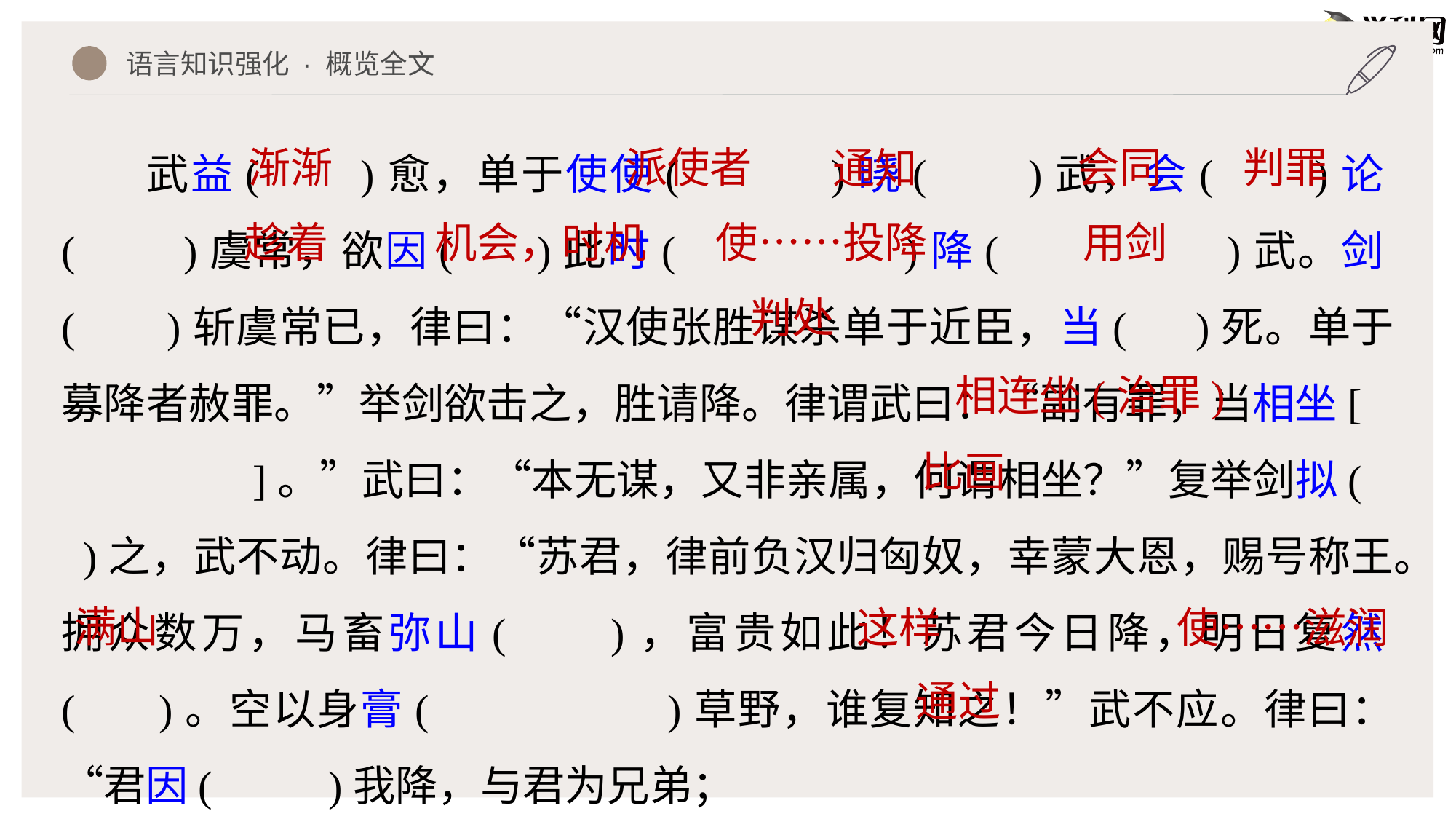

语言知识强化 · 概览全文

武益(        )愈，单于使使(            )晓(        )武，会(        )论(         )虞常，欲因(       )此时(                   )降(                   )武。剑(        )斩虞常已，律曰：“汉使张胜谋杀单于近臣，当(      )死。单于募降者赦罪。”举剑欲击之，胜请降。律谓武曰：“副有罪，当相坐[                      ]。”武曰：“本无谋，又非亲属，何谓相坐？”复举剑拟(      )之，武不动。律曰：“苏君，律前负汉归匈奴，幸蒙大恩，赐号称王。拥众数万，马畜弥山(       )，富贵如此！苏君今日降，明日复然(       )。空以身膏(                    )草野，谁复知之！”武不应。律曰：“君因(           )我降，与君为兄弟；

会同
判罪
渐渐
派使者
通知
趁着
机会，时机
使……投降
用剑
判处
相连坐(治罪)
比画
满山
这样
使……滋润
通过